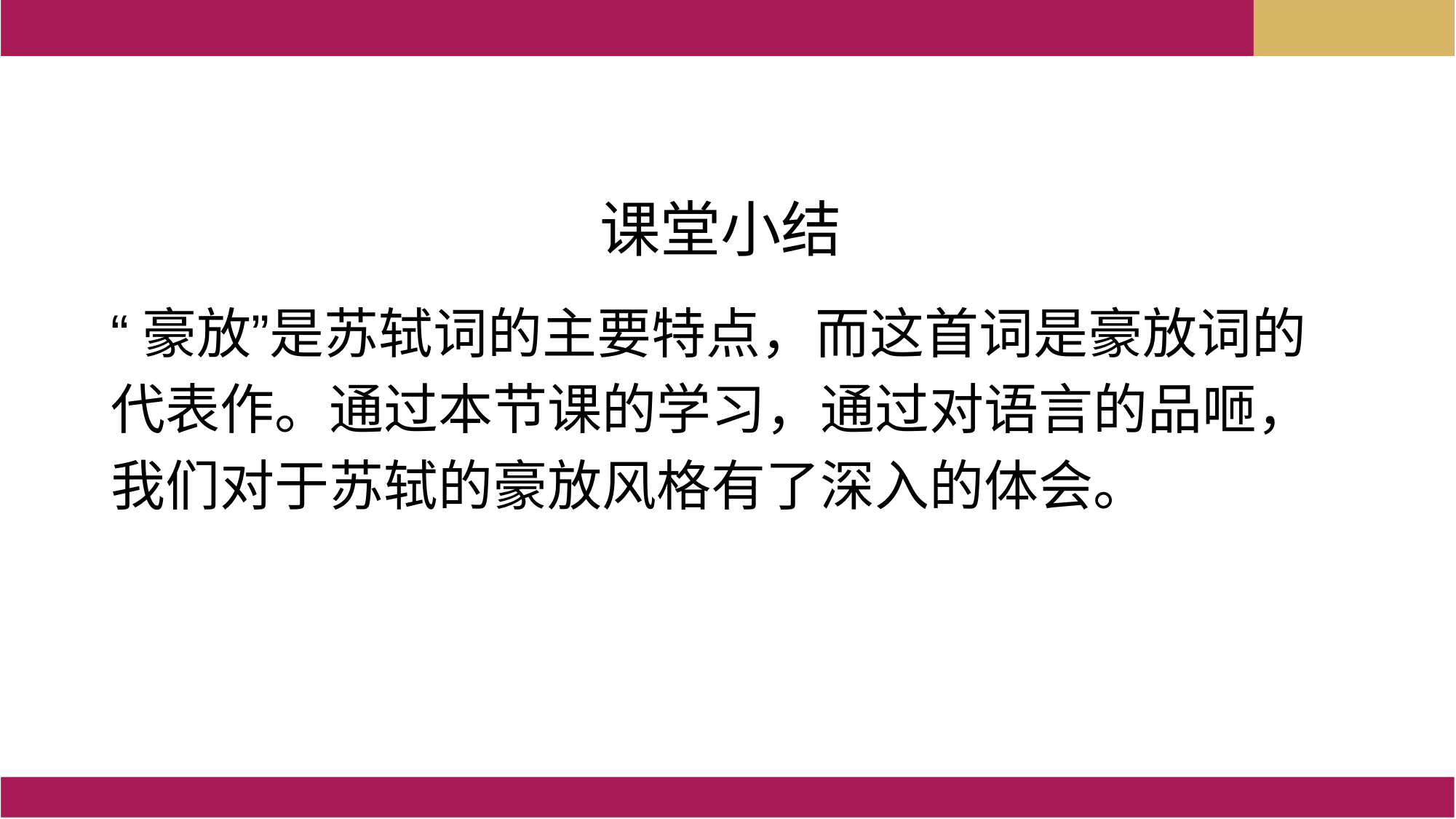

课堂小结
“豪放”是苏轼词的主要特点，而这首词是豪放词的代表作。通过本节课的学习，通过对语言的品咂，我们对于苏轼的豪放风格有了深入的体会。